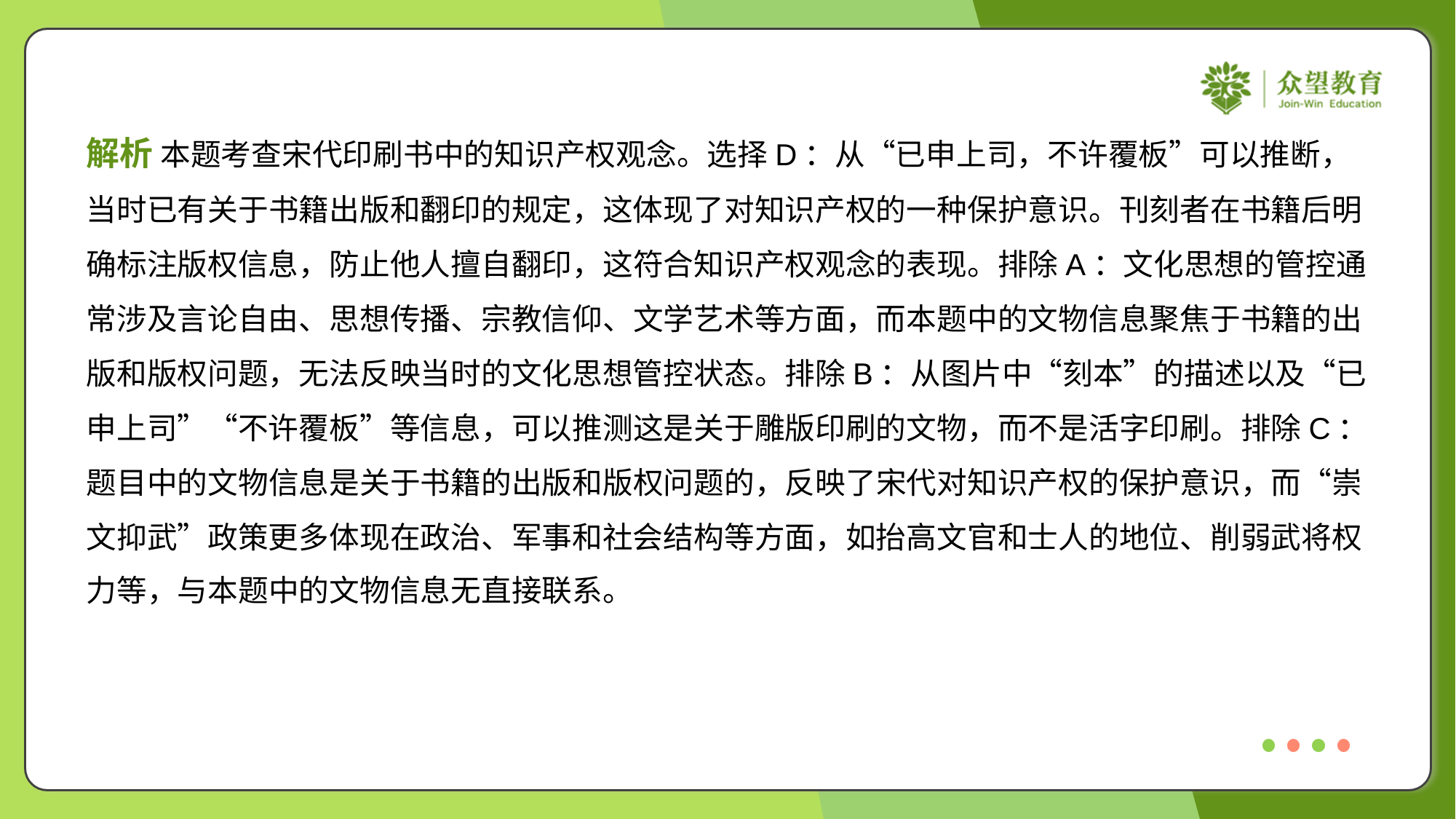

解析 本题考查宋代印刷书中的知识产权观念。选择D：从“已申上司，不许覆板”可以推断，
当时已有关于书籍出版和翻印的规定，这体现了对知识产权的一种保护意识。刊刻者在书籍后明
确标注版权信息，防止他人擅自翻印，这符合知识产权观念的表现。排除A：文化思想的管控通
常涉及言论自由、思想传播、宗教信仰、文学艺术等方面，而本题中的文物信息聚焦于书籍的出
版和版权问题，无法反映当时的文化思想管控状态。排除B：从图片中“刻本”的描述以及“已
申上司”“不许覆板”等信息，可以推测这是关于雕版印刷的文物，而不是活字印刷。排除C：
题目中的文物信息是关于书籍的出版和版权问题的，反映了宋代对知识产权的保护意识，而“崇
文抑武”政策更多体现在政治、军事和社会结构等方面，如抬高文官和士人的地位、削弱武将权
力等，与本题中的文物信息无直接联系。